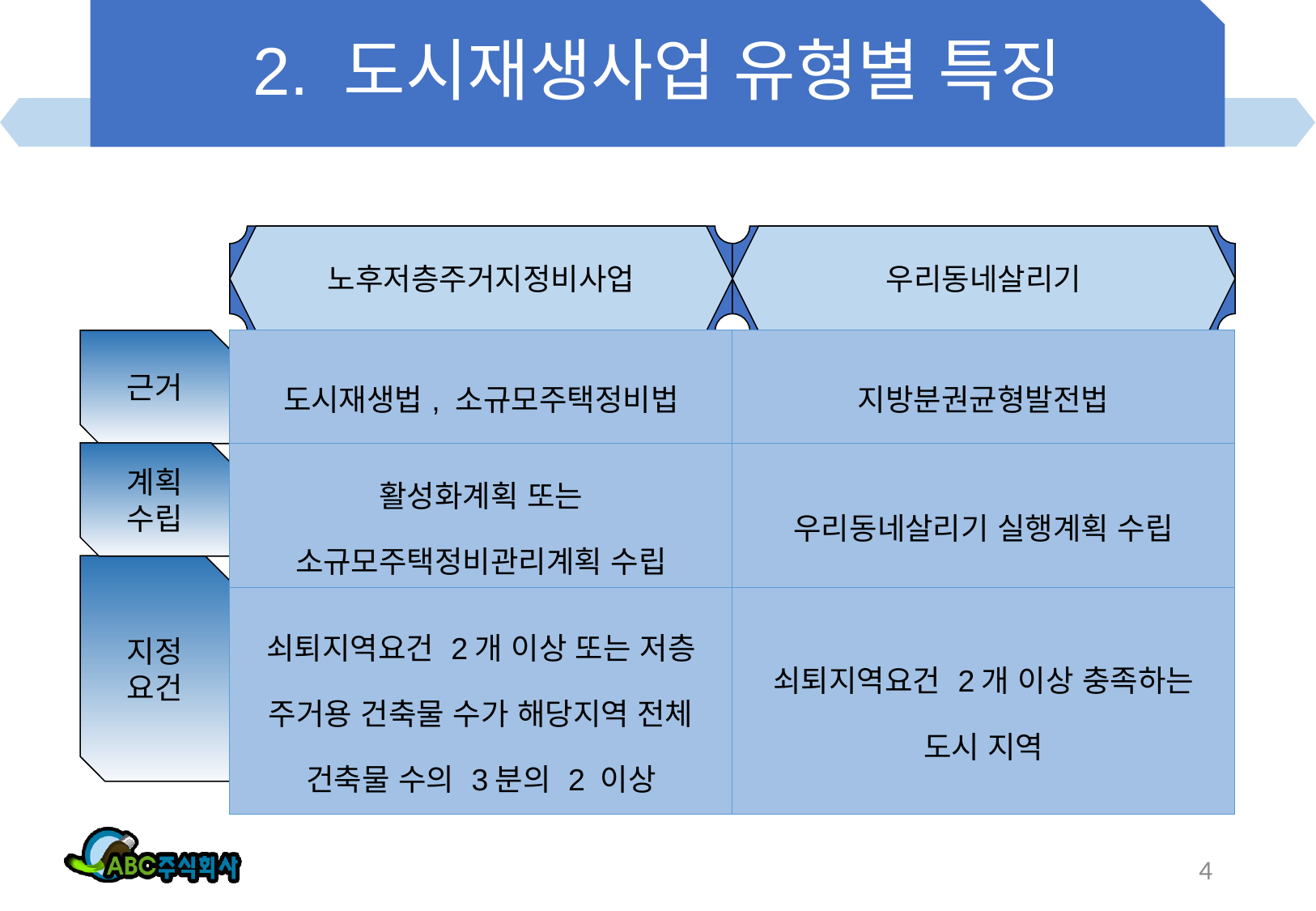

# 2. 도시재생사업 유형별 특징

노후저층주거지정비사업

우리동네살리기
근거
| 도시재생법, 소규모주택정비법 | 지방분권균형발전법 |
| --- | --- |
| 활성화계획 또는 소규모주택정비관리계획 수립 | 우리동네살리기 실행계획 수립 |
| 쇠퇴지역요건 2개 이상 또는 저층 주거용 건축물 수가 해당지역 전체 건축물 수의 3분의 2 이상 | 쇠퇴지역요건 2개 이상 충족하는 도시 지역 |
계획
수립
지정
요건
4